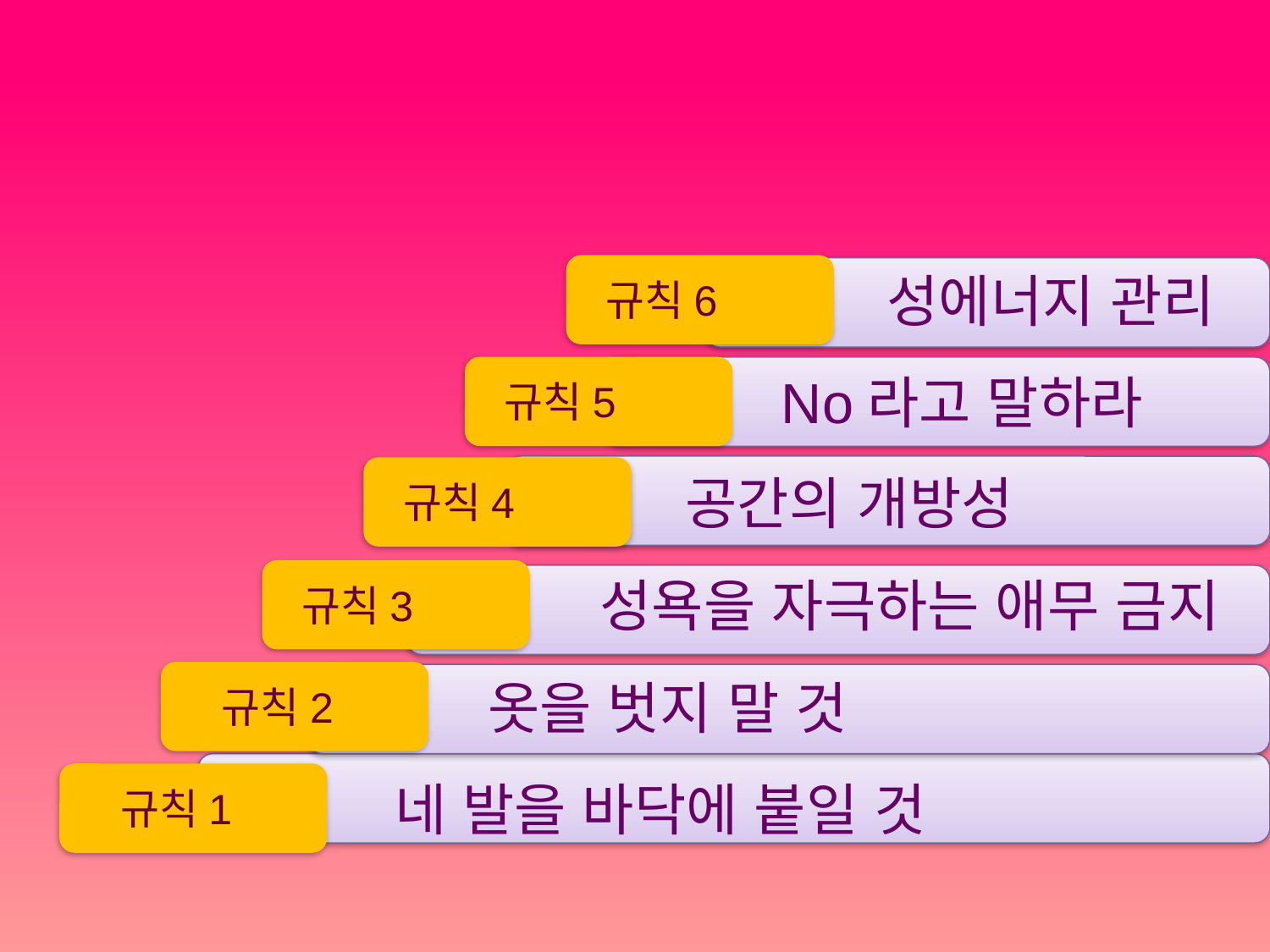

성에너지 관리
규칙6

No라고 말하라
규칙5

공간의 개방성
규칙4

성욕을 자극하는 애무 금지

규칙3

옷을 벗지 말 것
규칙2

네 발을 바닥에 붙일 것
규칙1